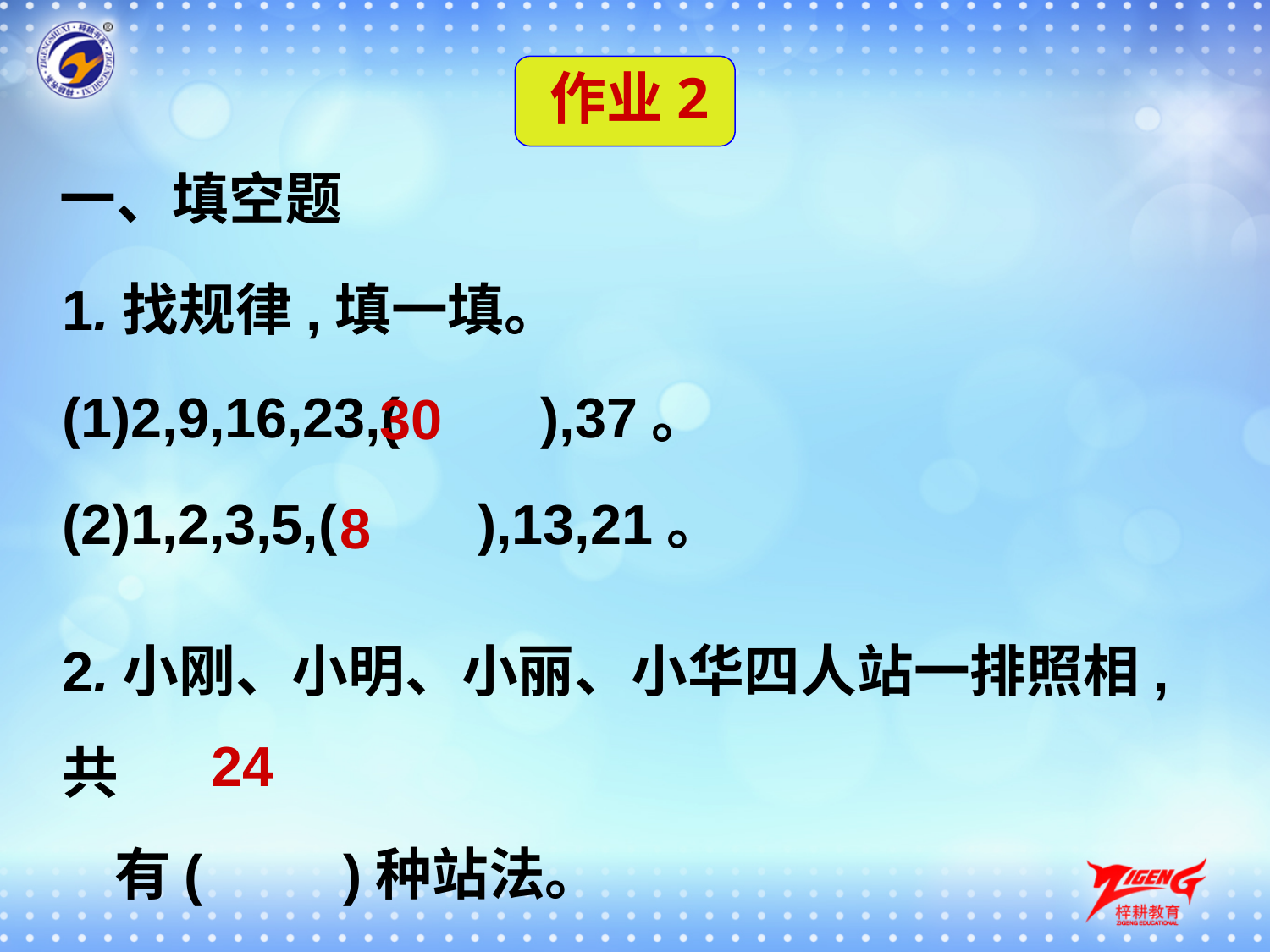

作业2
一、填空题
1.找规律,填一填。
(1)2,9,16,23,(　　),37。
30
(2)1,2,3,5,(　　),13,21。
8
2.小刚、小明、小丽、小华四人站一排照相,共
   有(　　)种站法。
24